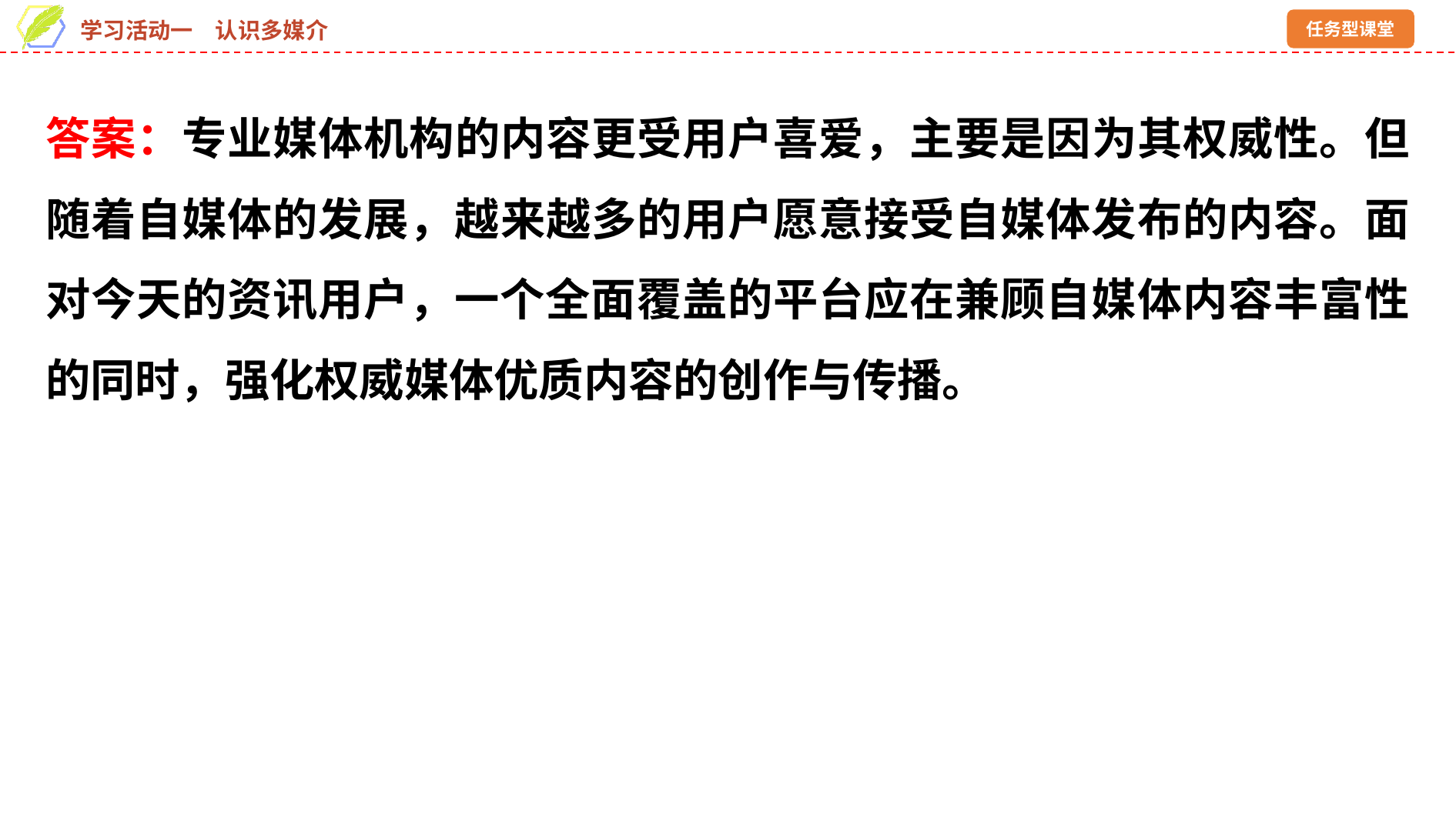

答案：专业媒体机构的内容更受用户喜爱，主要是因为其权威性。但随着自媒体的发展，越来越多的用户愿意接受自媒体发布的内容。面对今天的资讯用户，一个全面覆盖的平台应在兼顾自媒体内容丰富性的同时，强化权威媒体优质内容的创作与传播。